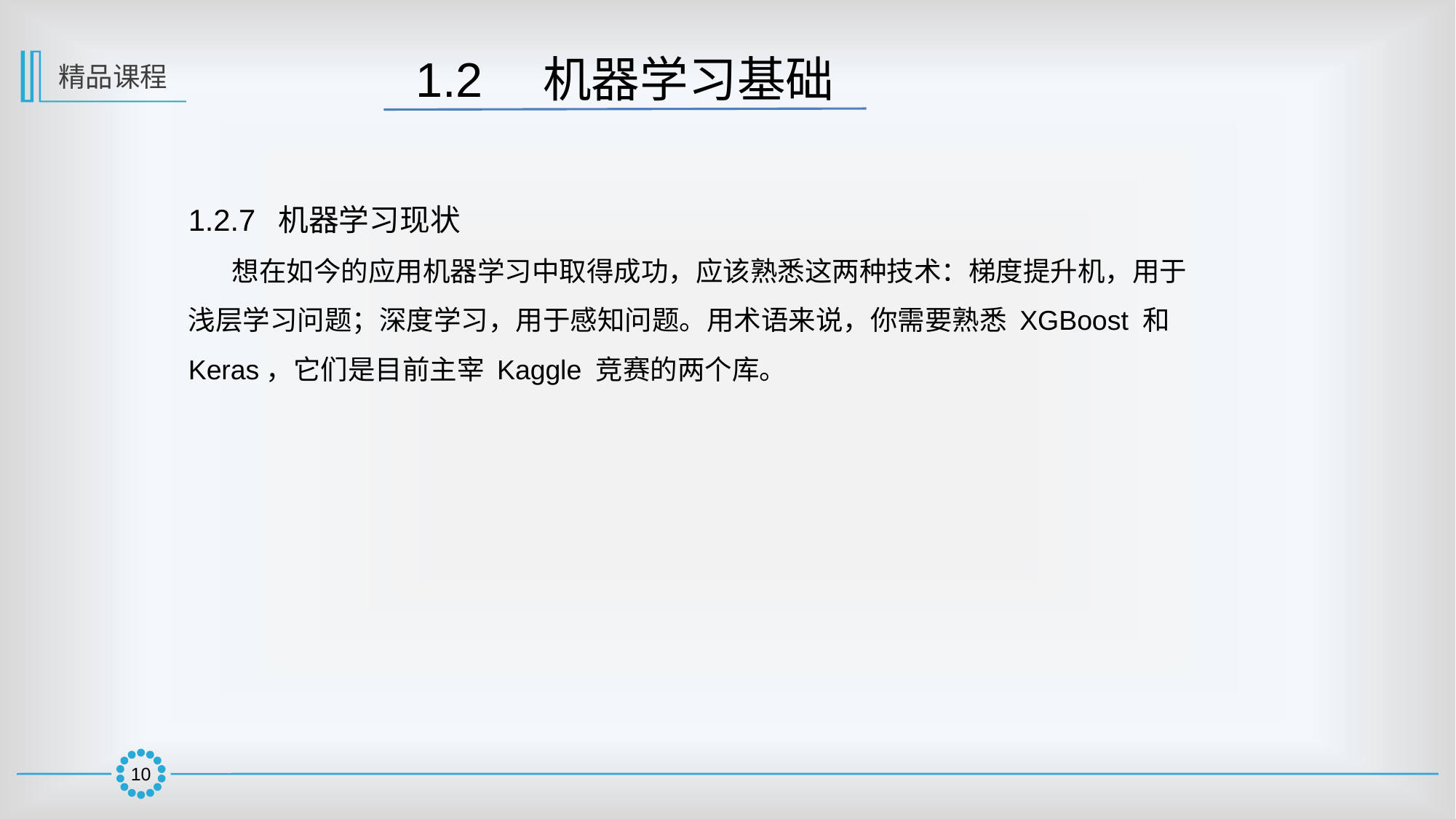

1.2　机器学习基础

精品课程

1.2.7 机器学习现状
      想在如今的应用机器学习中取得成功，应该熟悉这两种技术：梯度提升机，用于浅层学习问题；深度学习，用于感知问题。用术语来说，你需要熟悉 XGBoost 和 Keras，它们是目前主宰 Kaggle 竞赛的两个库。

10